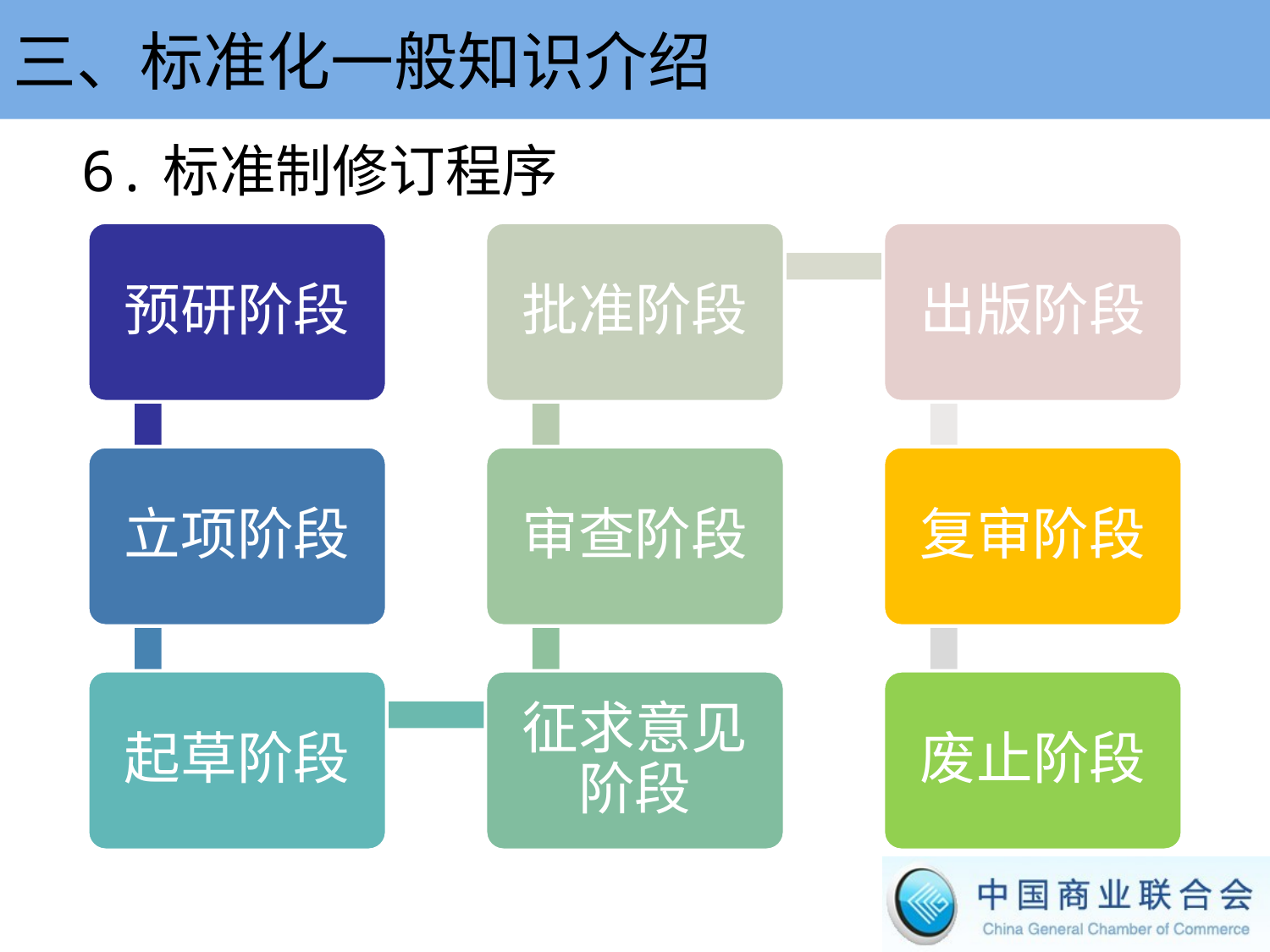

三、标准化一般知识介绍
6.标准制修订程序
预研阶段
立项阶段
起草阶段
征求意见阶段
审查阶段
批准阶段
出版阶段
复审阶段
废止阶段